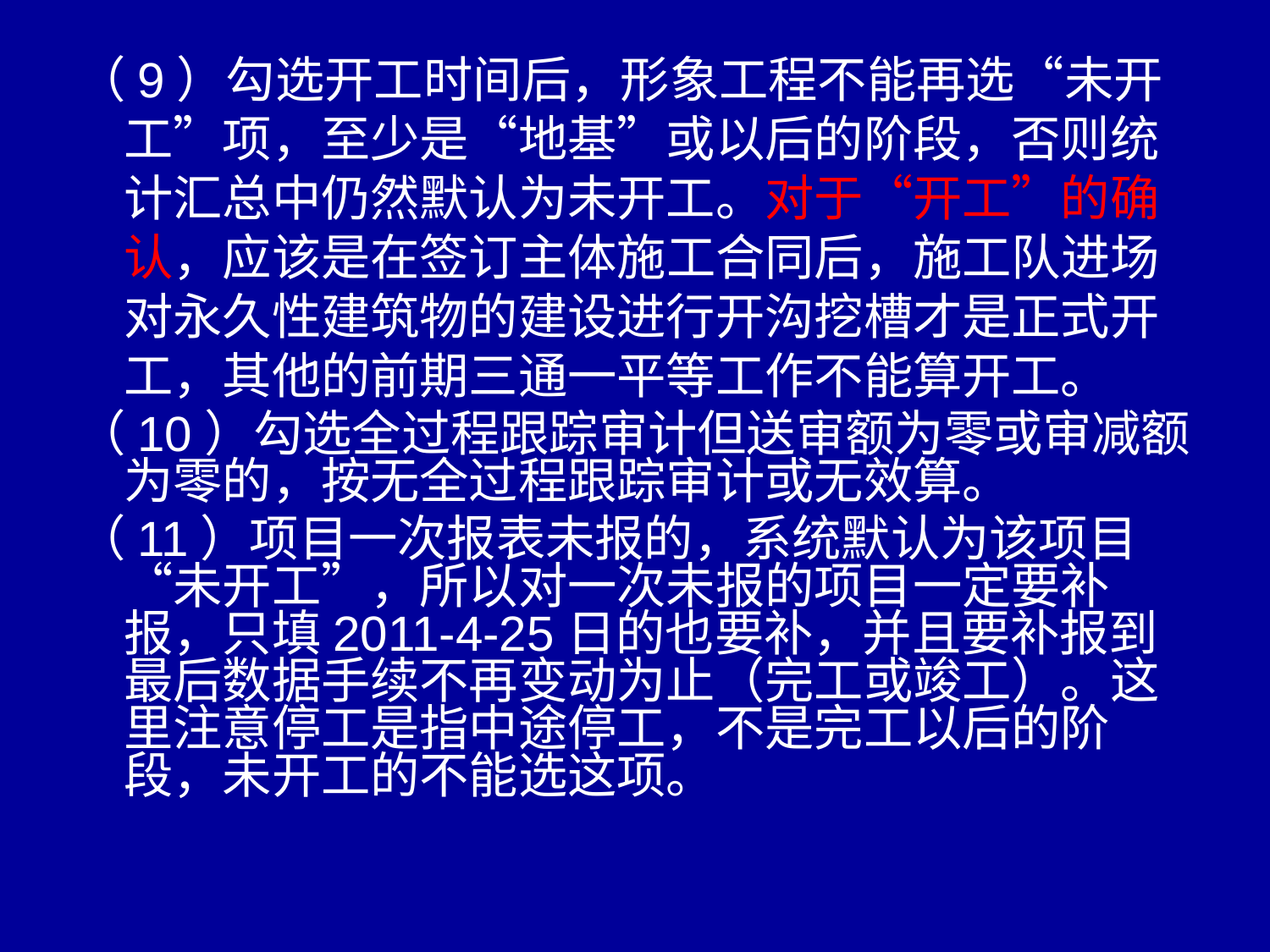

（9）勾选开工时间后，形象工程不能再选“未开工”项，至少是“地基”或以后的阶段，否则统计汇总中仍然默认为未开工。对于“开工”的确认，应该是在签订主体施工合同后，施工队进场对永久性建筑物的建设进行开沟挖槽才是正式开工，其他的前期三通一平等工作不能算开工。
（10）勾选全过程跟踪审计但送审额为零或审减额为零的，按无全过程跟踪审计或无效算。
（11）项目一次报表未报的，系统默认为该项目“未开工”，所以对一次未报的项目一定要补报，只填2011-4-25日的也要补，并且要补报到最后数据手续不再变动为止（完工或竣工）。这里注意停工是指中途停工，不是完工以后的阶段，未开工的不能选这项。